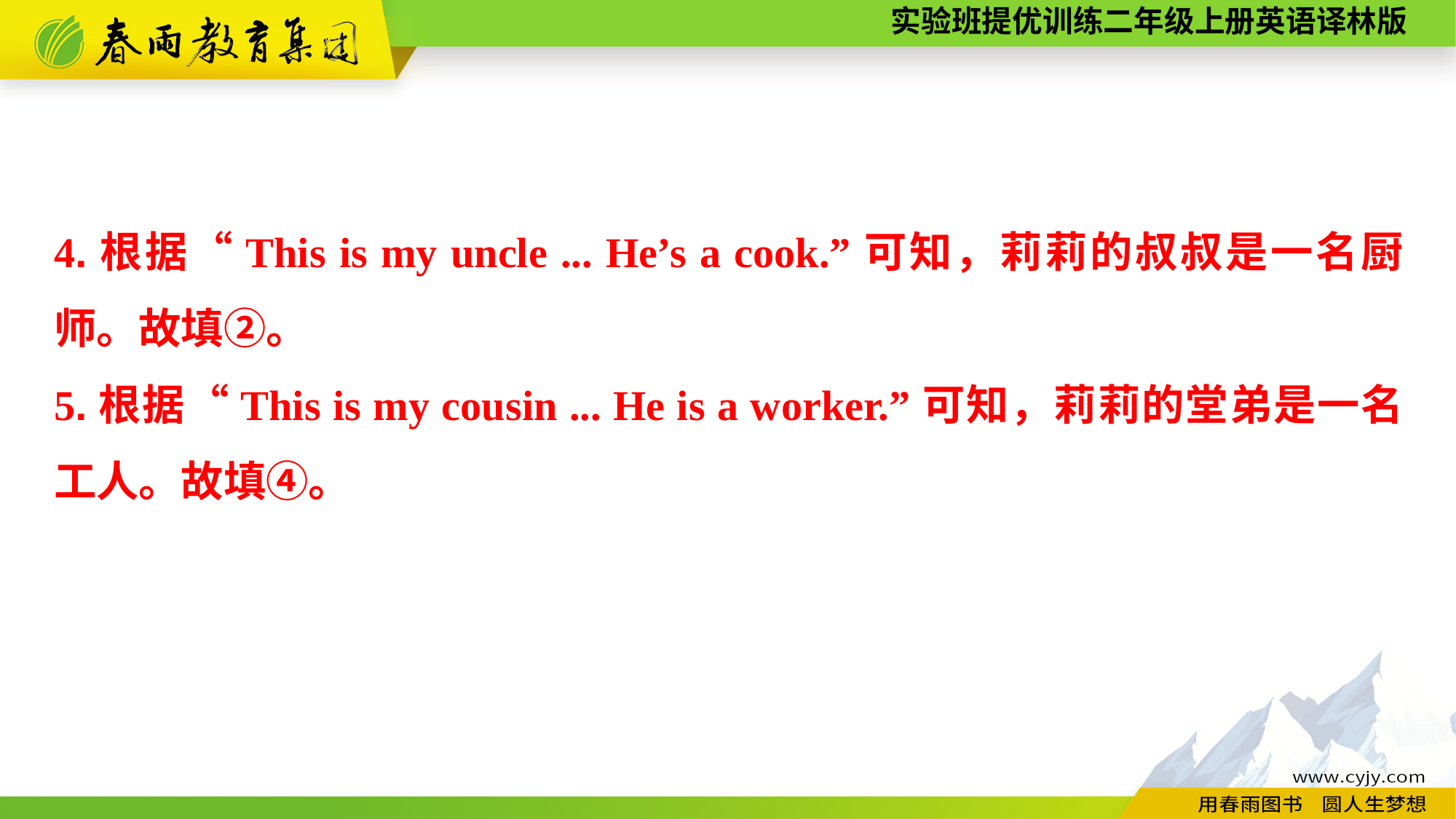

4.根据“This is my uncle ... He’s a cook.”可知，莉莉的叔叔是一名厨师。故填②。
5.根据“This is my cousin ... He is a worker.”可知，莉莉的堂弟是一名工人。故填④。